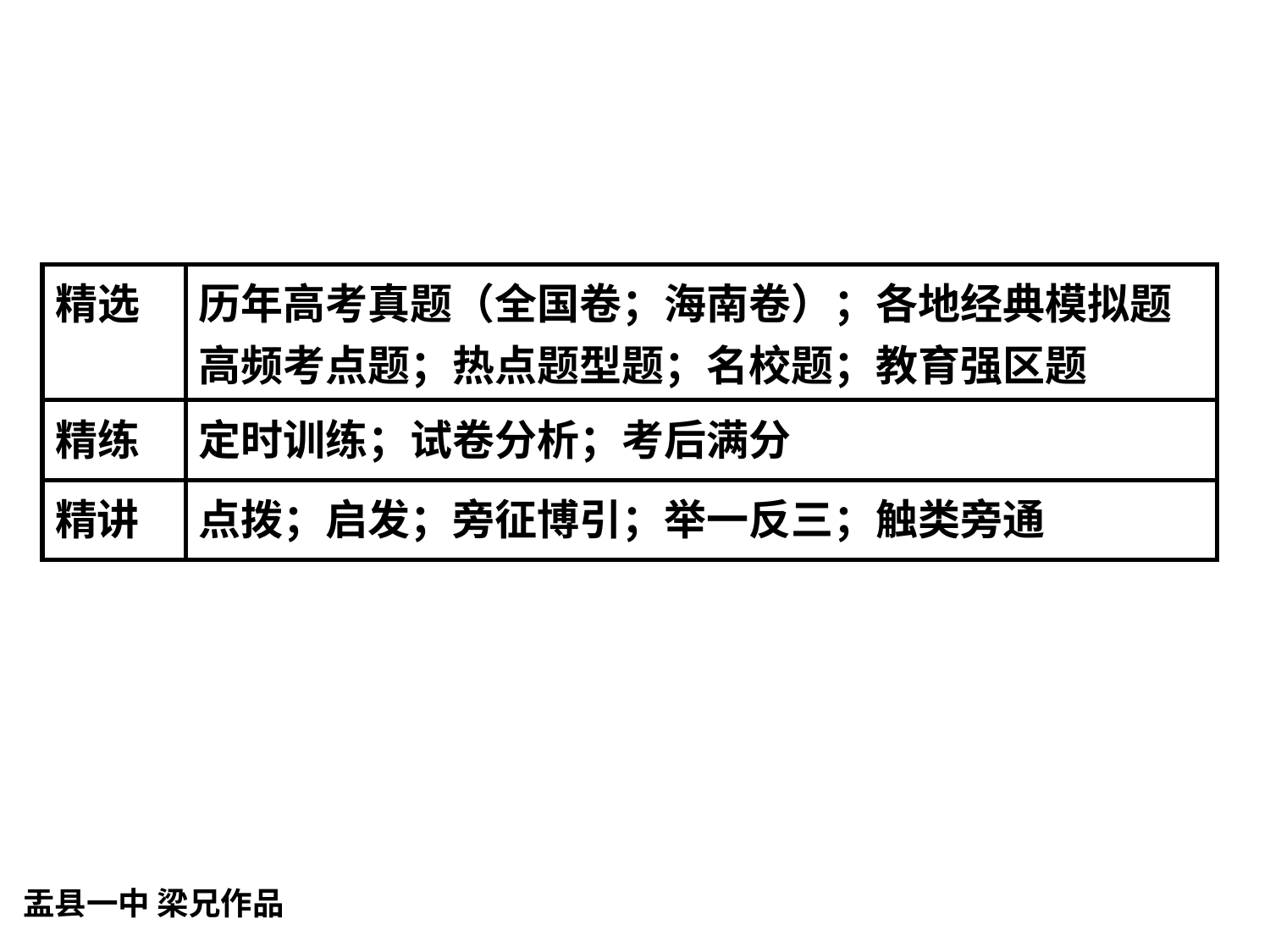

| 精选 | 历年高考真题（全国卷；海南卷）；各地经典模拟题 高频考点题；热点题型题；名校题；教育强区题 |
| --- | --- |
| 精练 | 定时训练；试卷分析；考后满分 |
| 精讲 | 点拨；启发；旁征博引；举一反三；触类旁通 |

盂县一中 梁兄作品